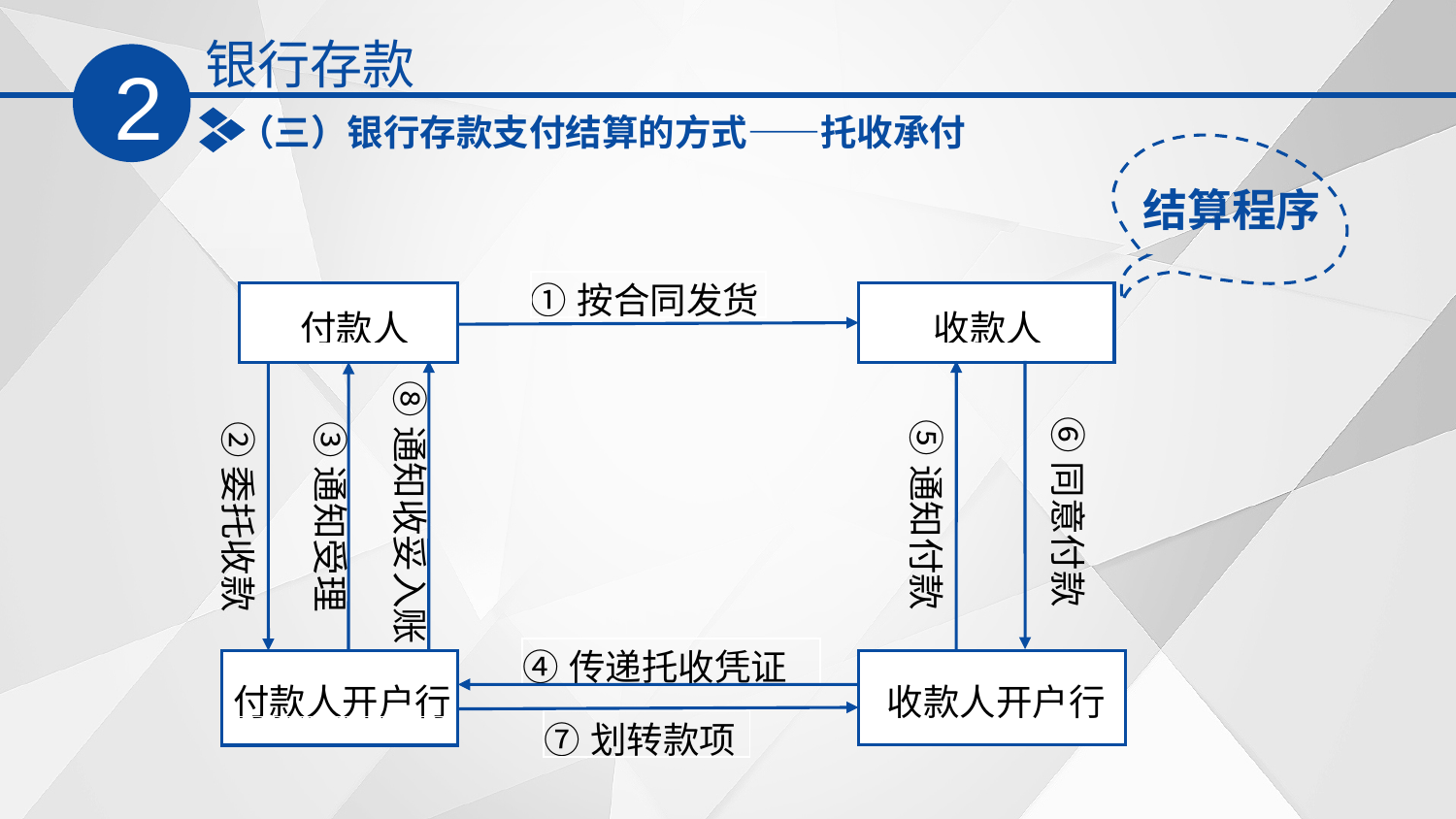

银行存款
2

（三）银行存款支付结算的方式——托收承付

结算程序
| ①按合同发货 |
| --- |

| 付款人 |
| --- |
| 收款人 |
| --- |

⑧通知收妥入账
⑥同意付款
⑤通知付款
③通知受理
②委托收款
| ④传递托收凭证 |
| --- |
| 付款人开户行 |
| --- |
| 收款人开户行 |
| --- |

| ⑦划转款项 |
| --- |